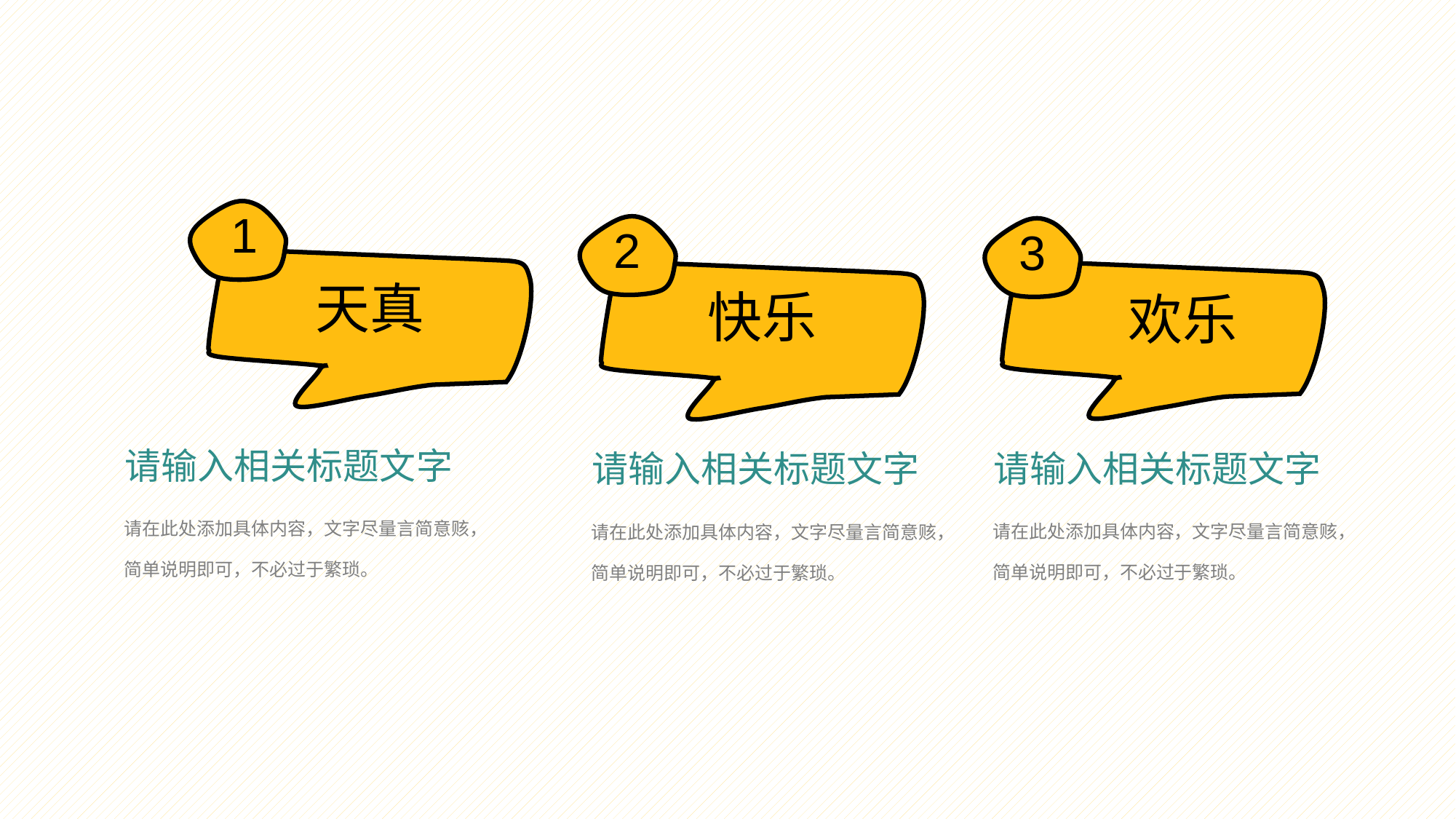

1

2

3

天真
快乐
欢乐
请输入相关标题文字
请输入相关标题文字
请输入相关标题文字
请在此处添加具体内容，文字尽量言简意赅，简单说明即可，不必过于繁琐。
请在此处添加具体内容，文字尽量言简意赅，简单说明即可，不必过于繁琐。
请在此处添加具体内容，文字尽量言简意赅，简单说明即可，不必过于繁琐。